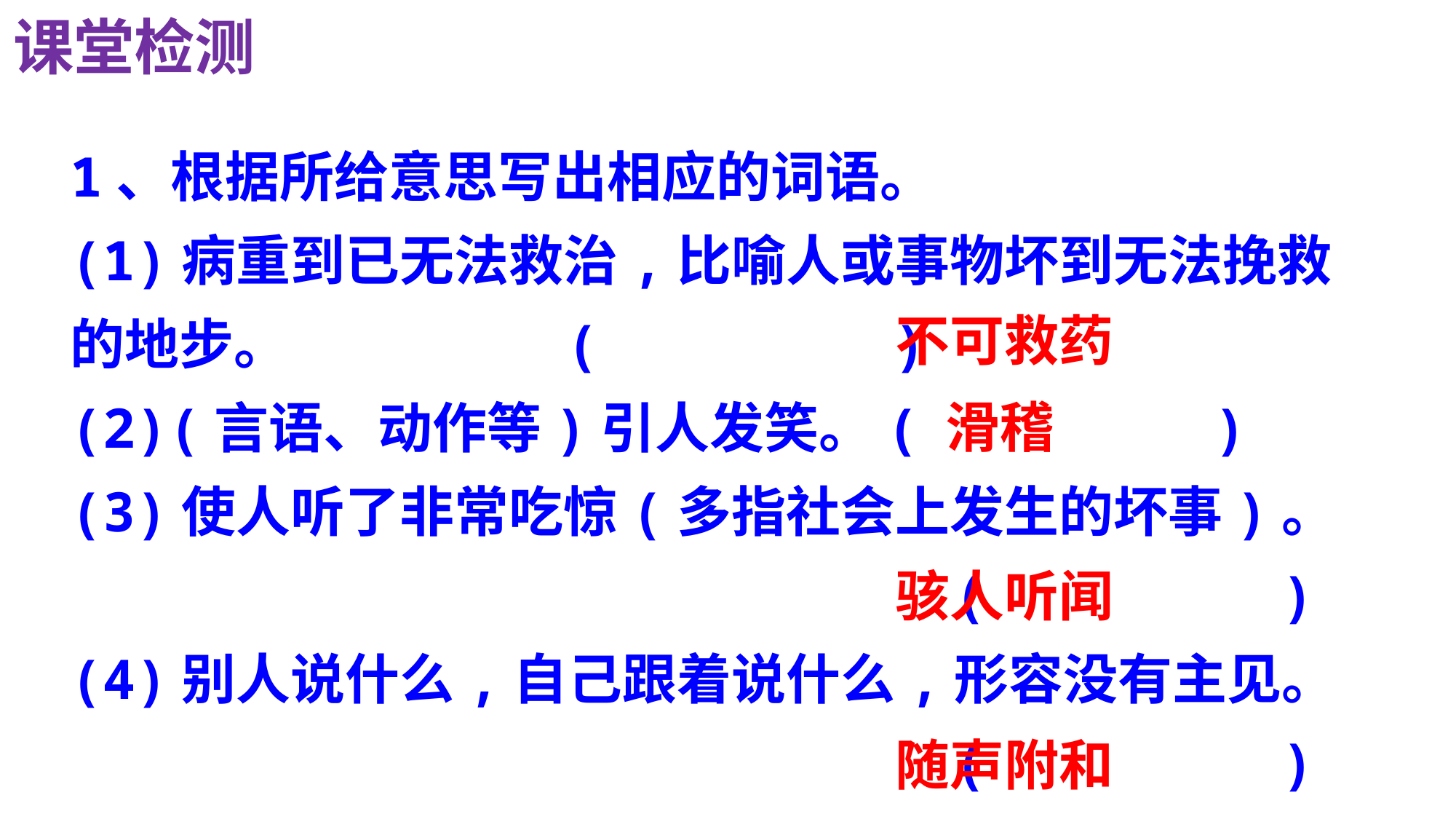

课堂检测
1、根据所给意思写出相应的词语。
(1)病重到已无法救治,比喻人或事物坏到无法挽救
的地步。　                 (         )
(2)(言语、动作等)引人发笑。(         )
(3)使人听了非常吃惊(多指社会上发生的坏事)。
                           (         )
(4)别人说什么,自己跟着说什么,形容没有主见。
                           (         )
不可救药
滑稽
骇人听闻
随声附和